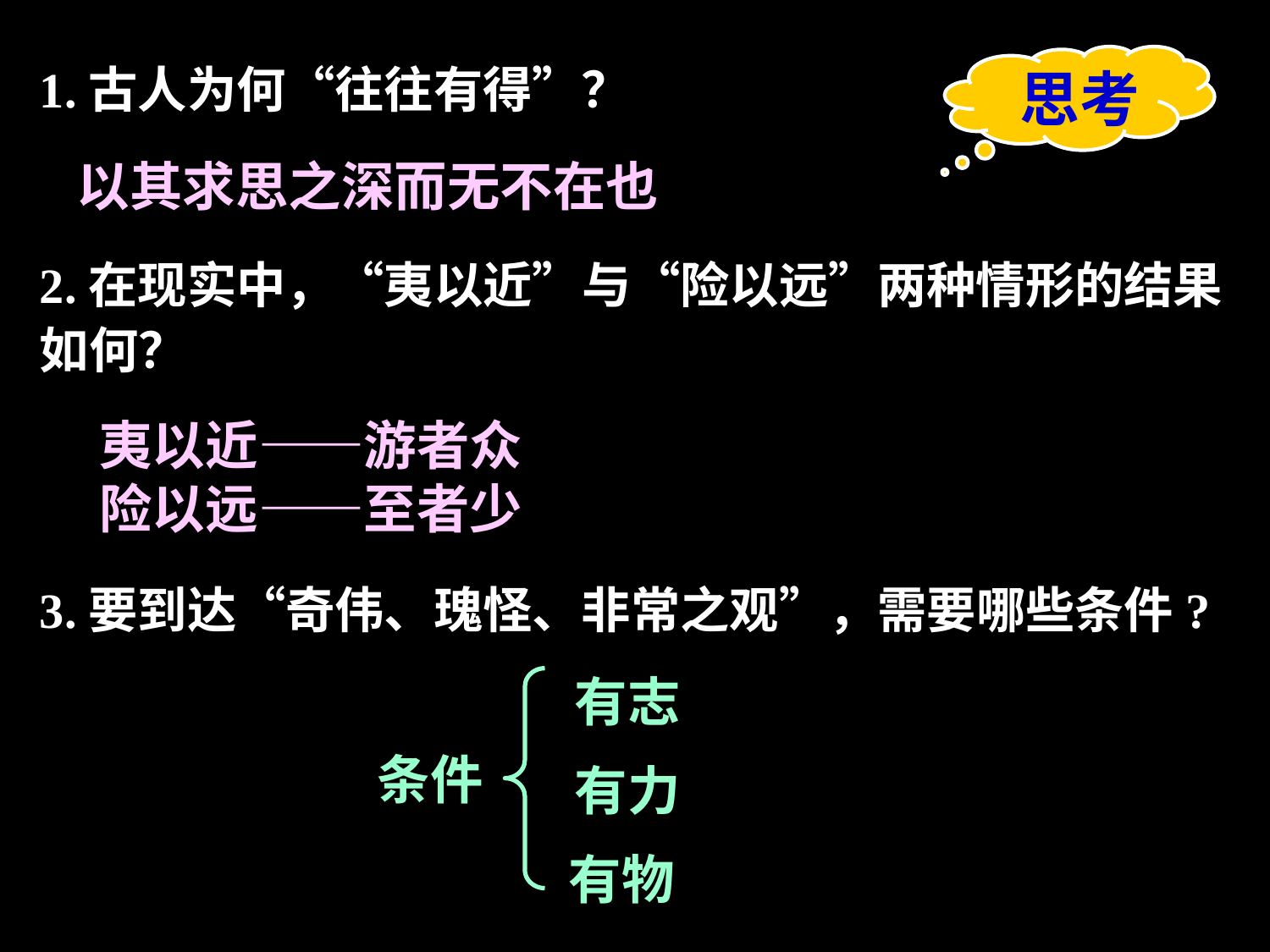

1.古人为何“往往有得”？

2.在现实中，“夷以近”与“险以远”两种情形的结果如何？

3.要到达“奇伟、瑰怪、非常之观”，需要哪些条件?

思考
以其求思之深而无不在也
夷以近——游者众
险以远——至者少
有志
有力
有物

条件